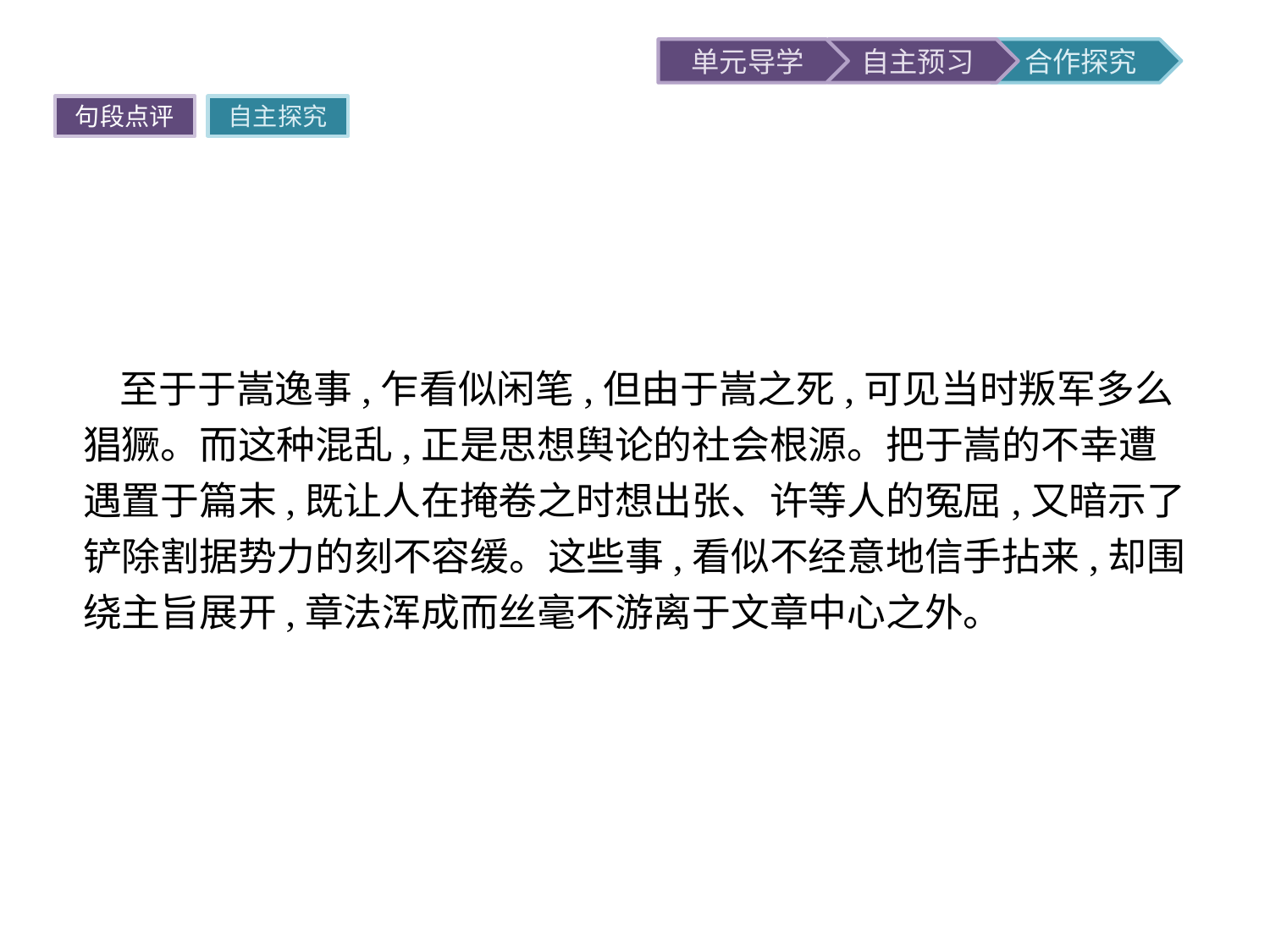

句段点评
自主探究
至于于嵩逸事,乍看似闲笔,但由于嵩之死,可见当时叛军多么猖獗。而这种混乱,正是思想舆论的社会根源。把于嵩的不幸遭遇置于篇末,既让人在掩卷之时想出张、许等人的冤屈,又暗示了铲除割据势力的刻不容缓。这些事,看似不经意地信手拈来,却围绕主旨展开,章法浑成而丝毫不游离于文章中心之外。